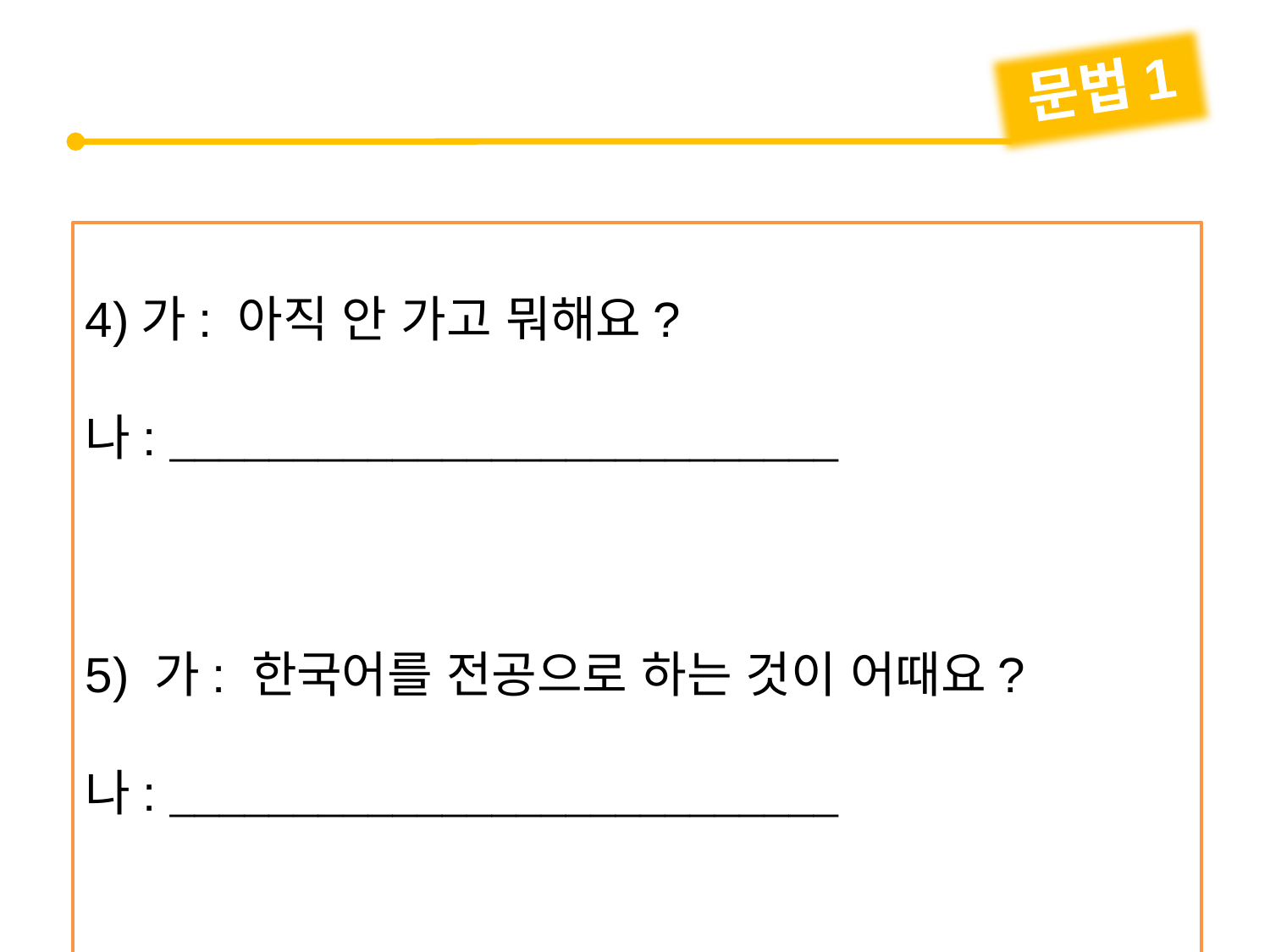

문법1

4)가: 아직 안 가고 뭐해요?
나: ___________________________
5) 가: 한국어를 전공으로 하는 것이 어때요?
나: ___________________________